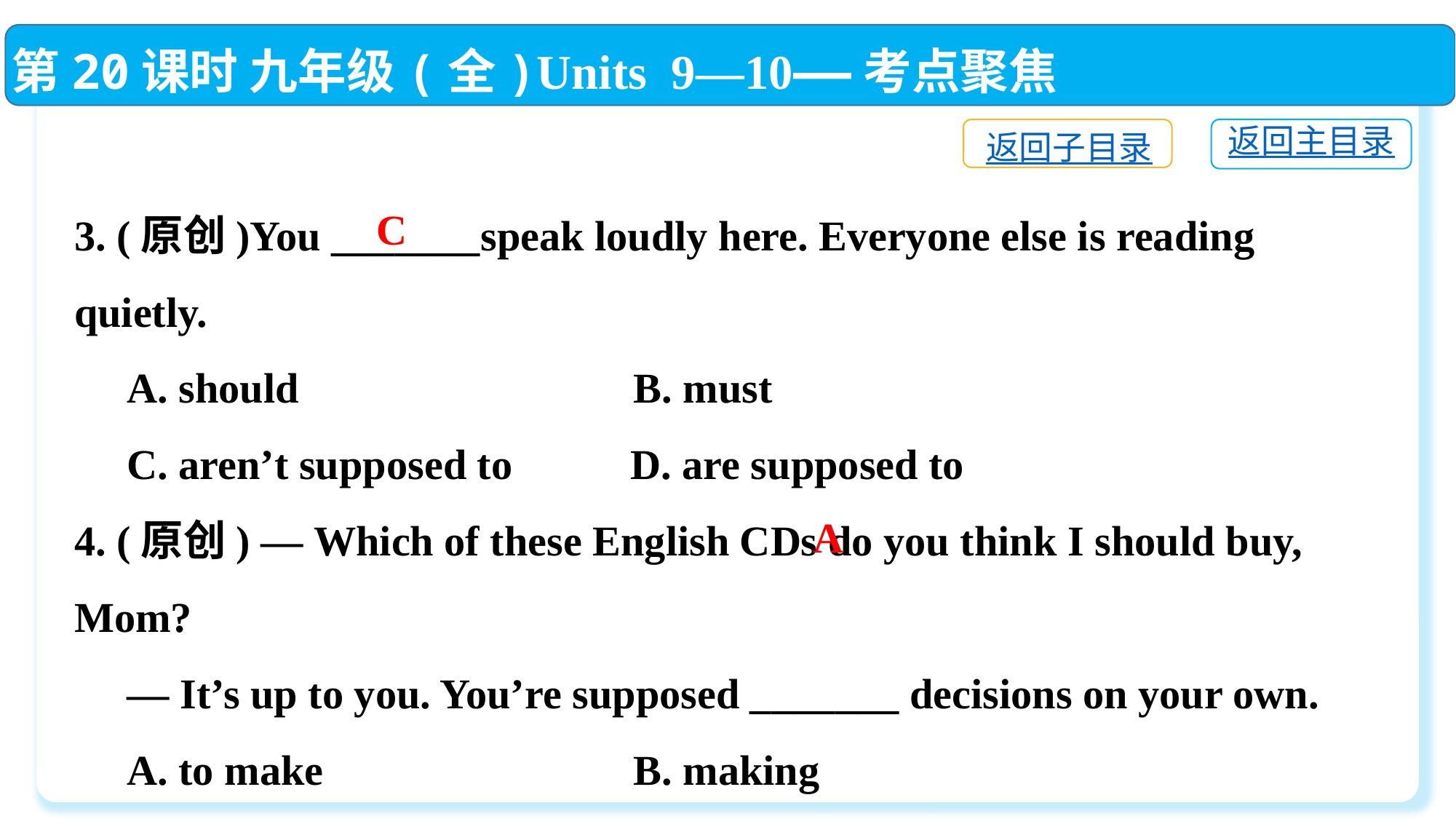

第20课时 九年级(全)Units  9—10——考点聚焦

返回主目录

返回子目录
3. (原创)You _______speak loudly here. Everyone else is reading quietly.
     A. should	                      B. must
     C. aren’t supposed to	 D. are supposed to
4. (原创) — Which of these English CDs do you think I should buy, Mom?
     — It’s up to you. You’re supposed _______ decisions on your own.
     A. to make	                      B. making
     C. to have	                      D. having
C

 A